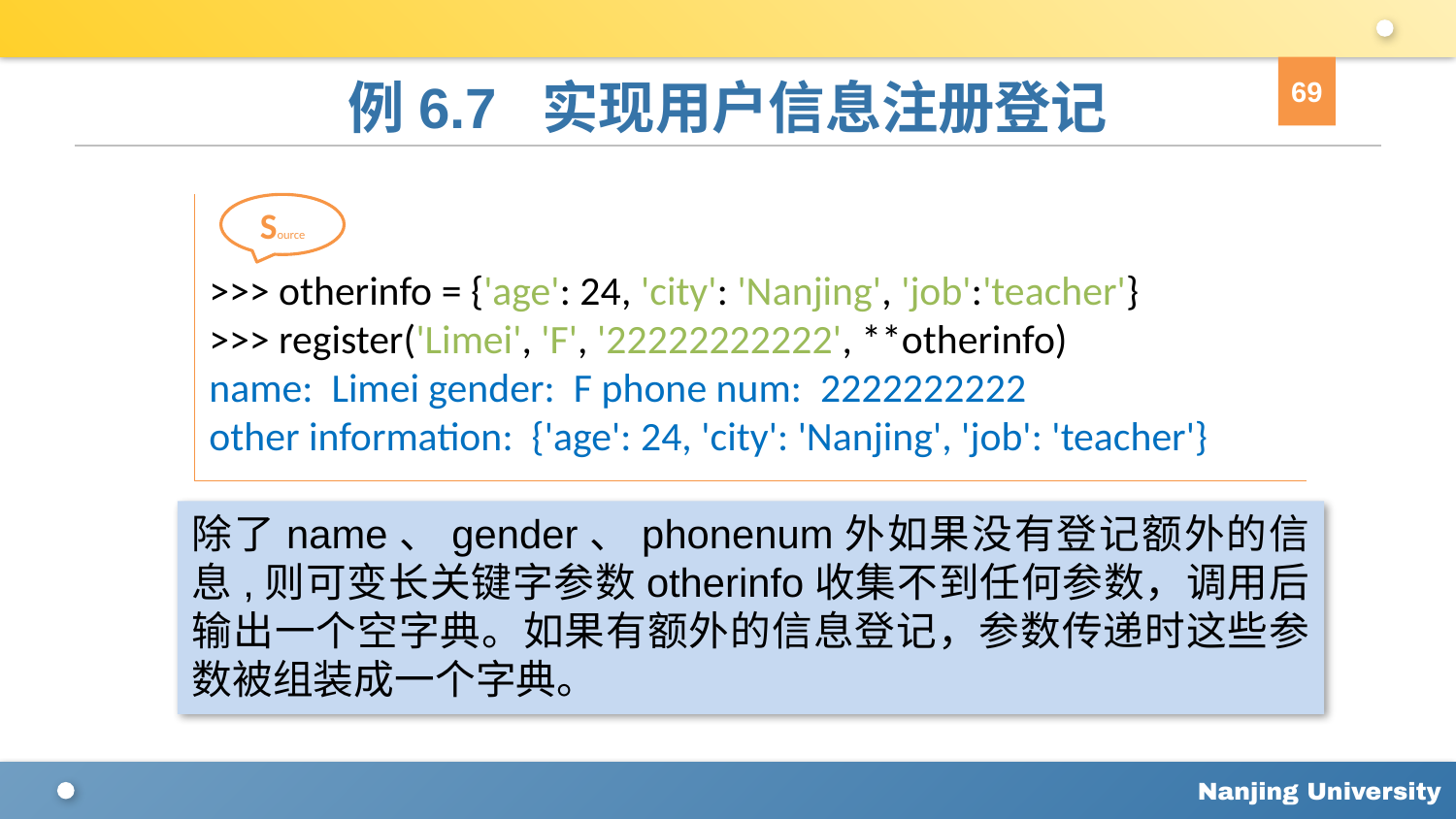

69
# 例6.7  实现用户信息注册登记

>>> otherinfo = {'age': 24, 'city': 'Nanjing', 'job':'teacher'}
>>> register('Limei', 'F', '22222222222', **otherinfo)
name:  Limei gender:  F phone num:  2222222222
other information:  {'age': 24, 'city': 'Nanjing', 'job': 'teacher'}
Source
除了name、gender、phonenum外如果没有登记额外的信息,则可变长关键字参数otherinfo收集不到任何参数，调用后输出一个空字典。如果有额外的信息登记，参数传递时这些参数被组装成一个字典。